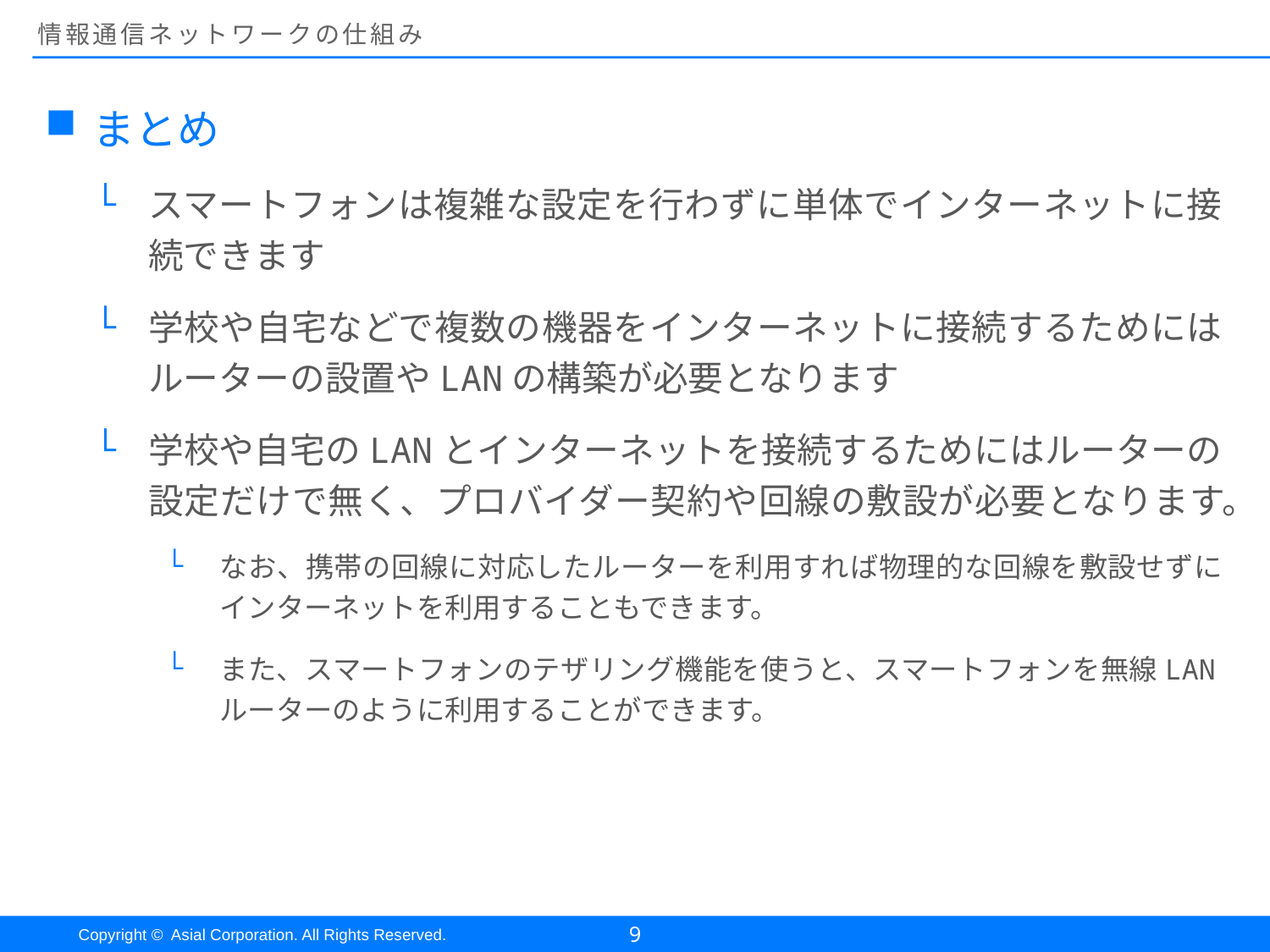

# 情報通信ネットワークの仕組み

まとめ
スマートフォンは複雑な設定を行わずに単体でインターネットに接続できます
学校や自宅などで複数の機器をインターネットに接続するためにはルーターの設置やLANの構築が必要となります
学校や自宅のLANとインターネットを接続するためにはルーターの設定だけで無く、プロバイダー契約や回線の敷設が必要となります。
なお、携帯の回線に対応したルーターを利用すれば物理的な回線を敷設せずにインターネットを利用することもできます。
また、スマートフォンのテザリング機能を使うと、スマートフォンを無線LANルーターのように利用することができます。
9